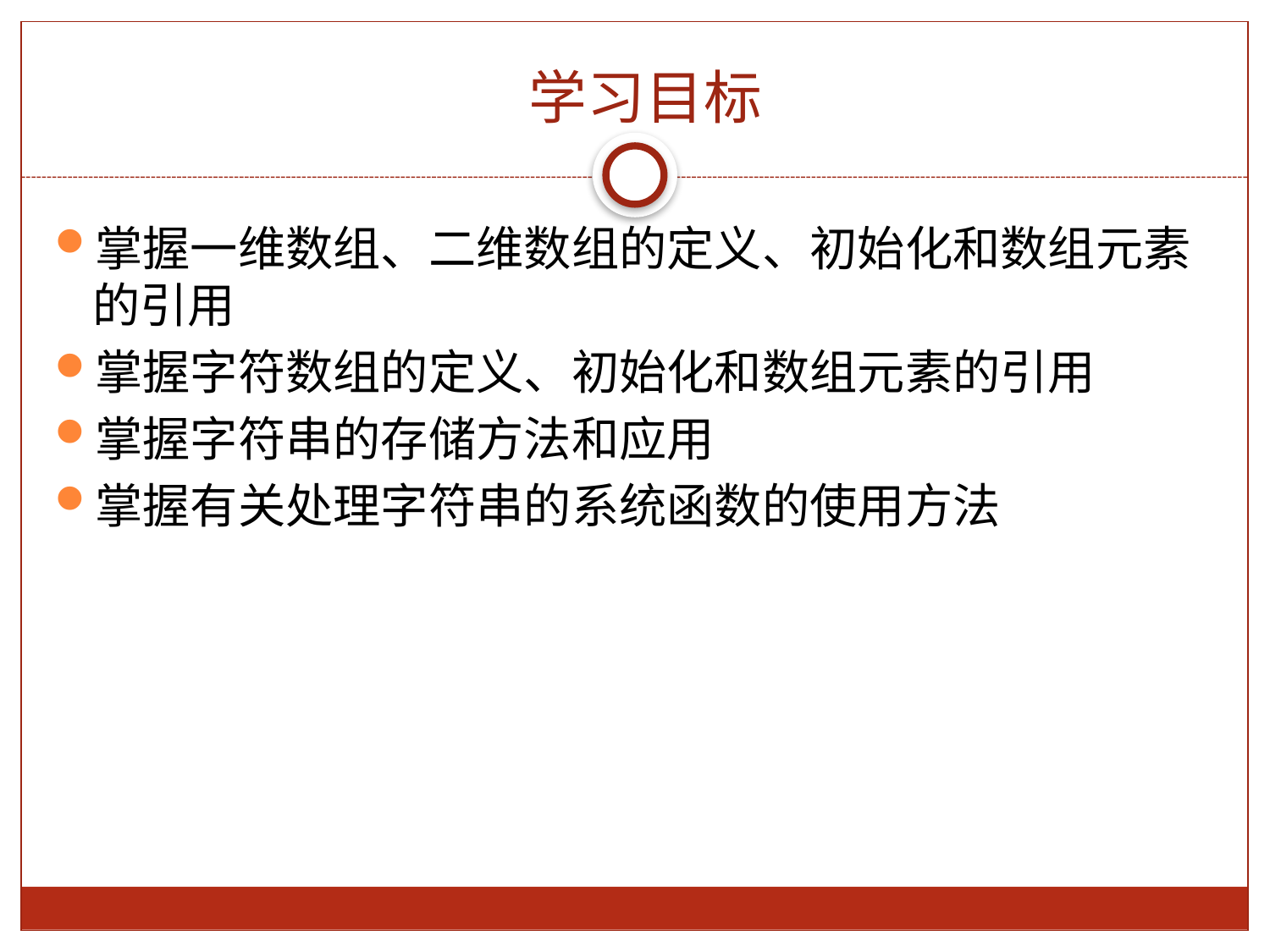

学习目标
掌握一维数组、二维数组的定义、初始化和数组元素的引用
掌握字符数组的定义、初始化和数组元素的引用
掌握字符串的存储方法和应用
掌握有关处理字符串的系统函数的使用方法